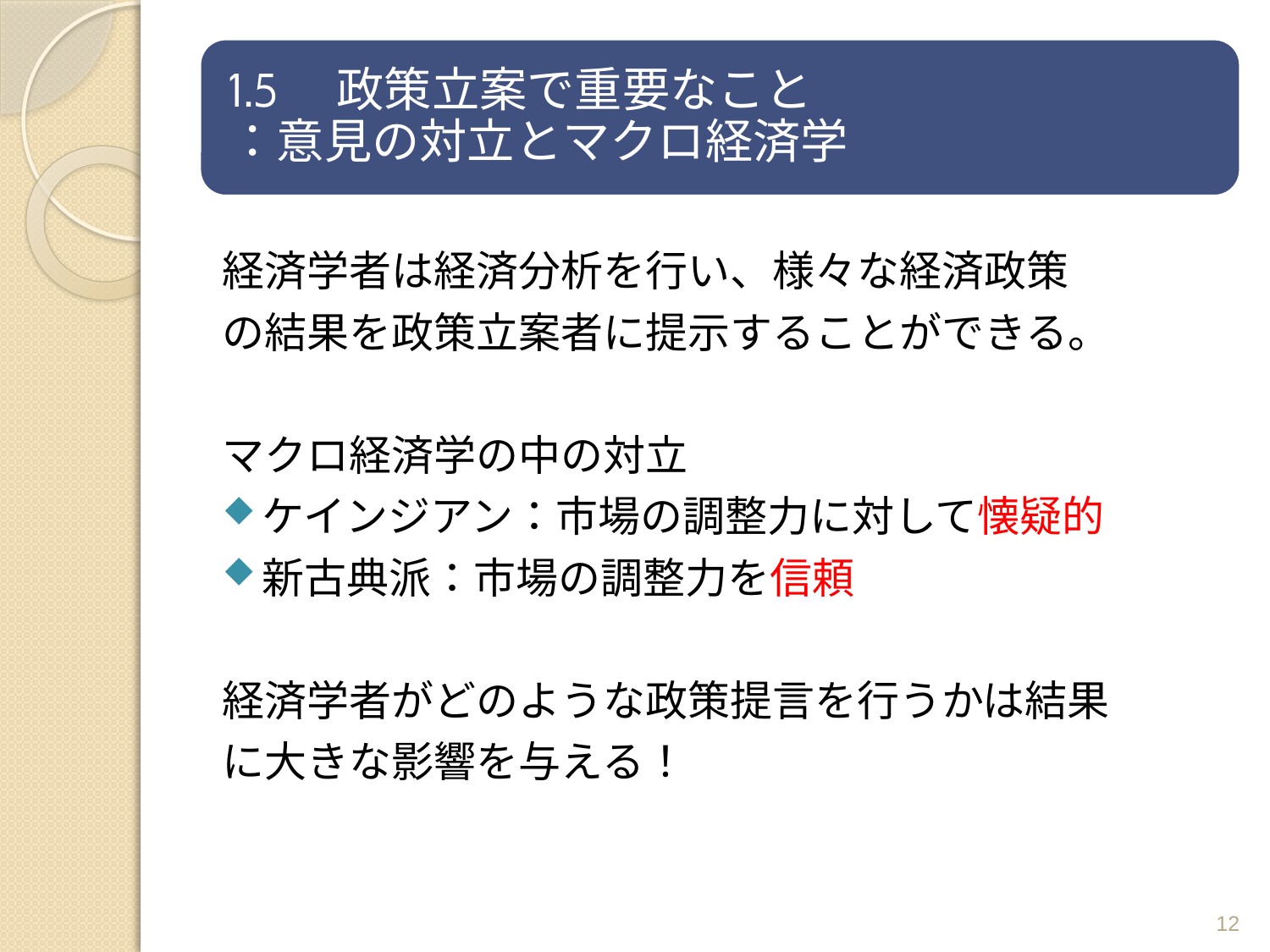

1.5　政策立案で重要なこと
：意見の対立とマクロ経済学
経済学者は経済分析を行い、様々な経済政策
の結果を政策立案者に提示することができる。

マクロ経済学の中の対立
ケインジアン：市場の調整力に対して懐疑的
新古典派：市場の調整力を信頼

経済学者がどのような政策提言を行うかは結果
に大きな影響を与える！
12